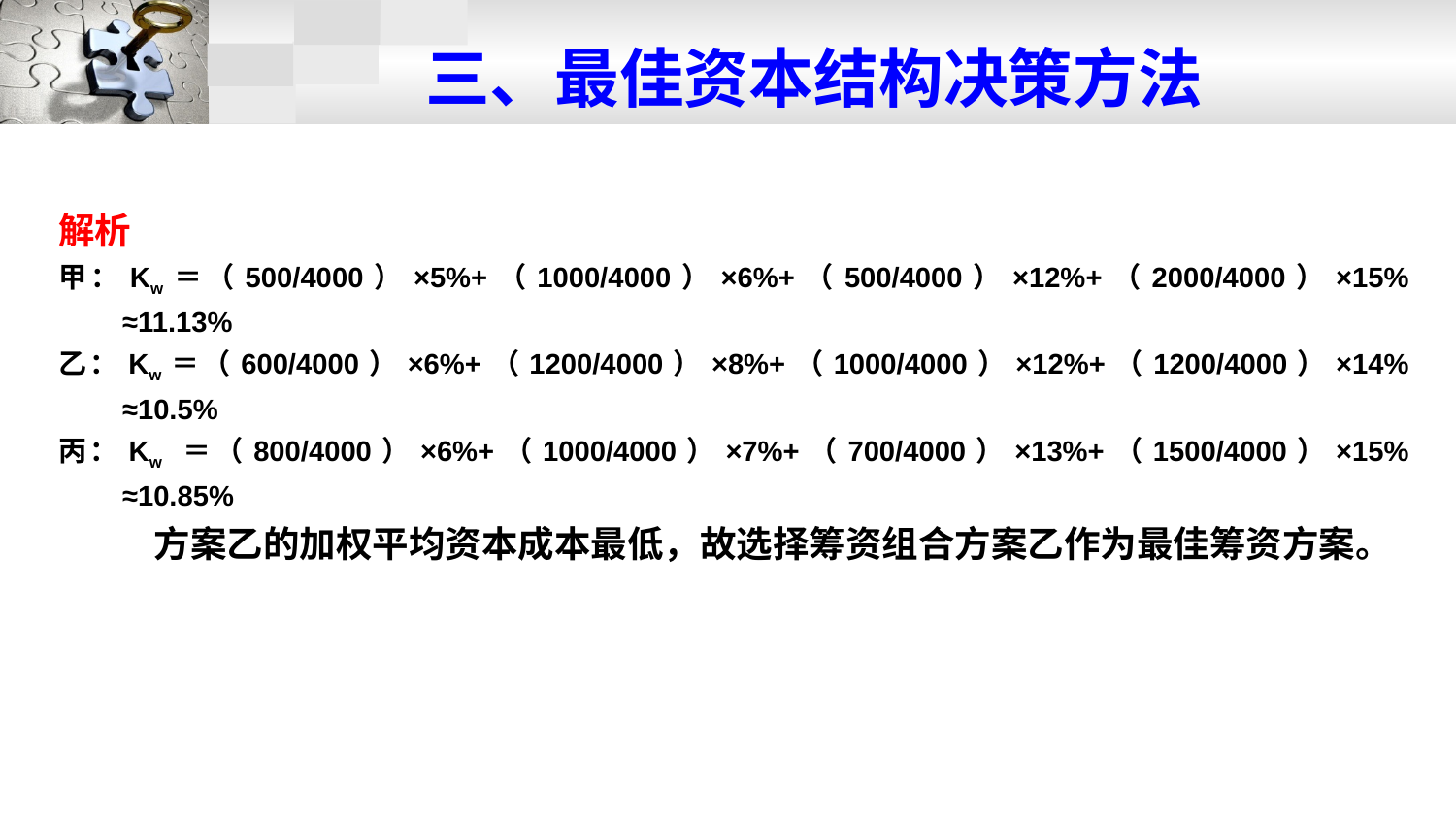

# 三、最佳资本结构决策方法
解析
甲：Kw＝（500/4000）×5%+（1000/4000）×6%+（500/4000）×12%+（2000/4000）×15% ≈11.13%
乙：Kw＝（600/4000）×6%+（1200/4000）×8%+（1000/4000）×12%+（1200/4000）×14% ≈10.5%
丙：Kw ＝（800/4000）×6%+（1000/4000）×7%+（700/4000）×13%+（1500/4000）×15% ≈10.85%
方案乙的加权平均资本成本最低，故选择筹资组合方案乙作为最佳筹资方案。